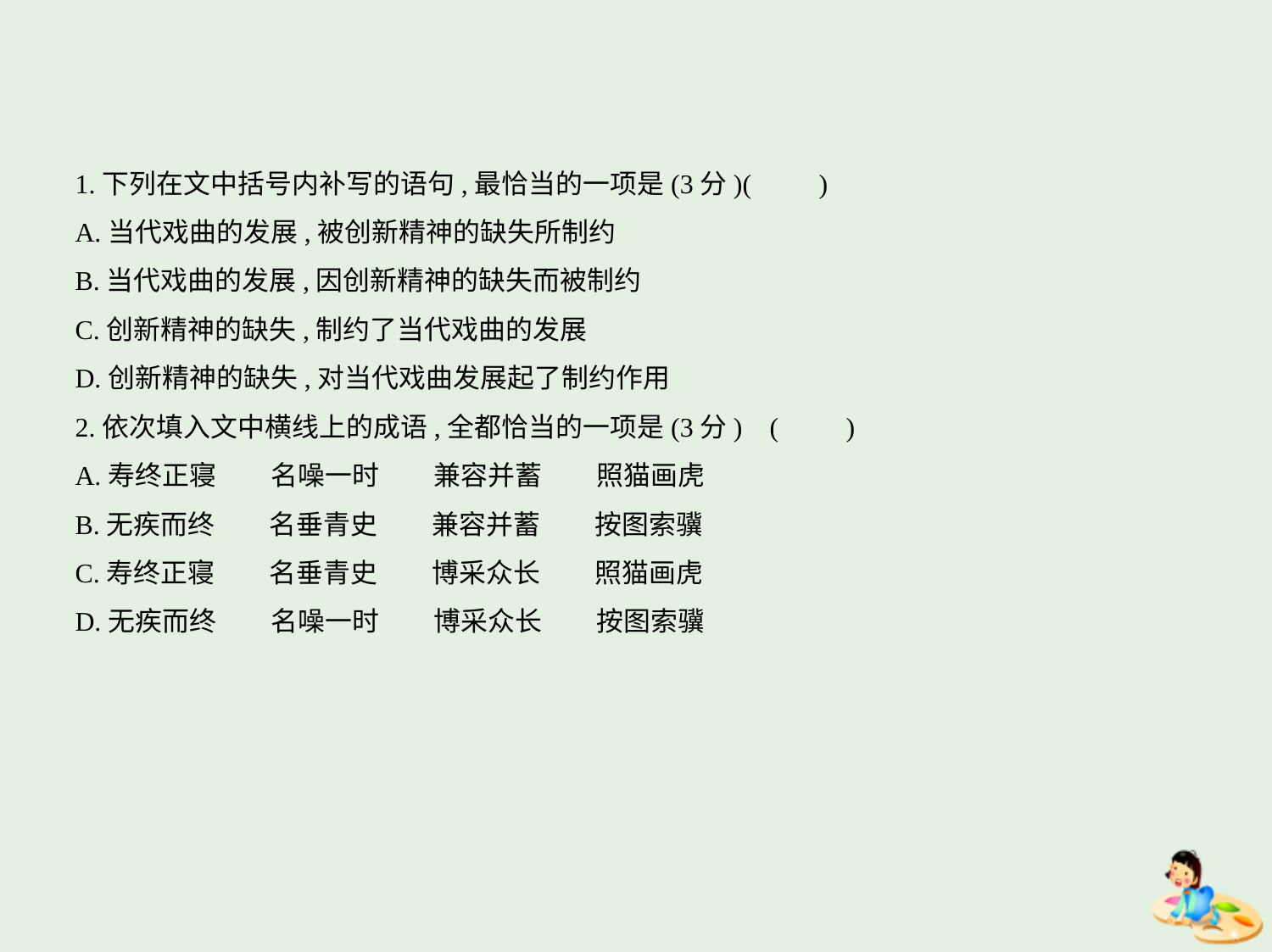

1.下列在文中括号内补写的语句,最恰当的一项是(3分)(　　)
A.当代戏曲的发展,被创新精神的缺失所制约
B.当代戏曲的发展,因创新精神的缺失而被制约
C.创新精神的缺失,制约了当代戏曲的发展
D.创新精神的缺失,对当代戏曲发展起了制约作用
2.依次填入文中横线上的成语,全都恰当的一项是(3分) (　　)
A.寿终正寝　　名噪一时　　兼容并蓄　　照猫画虎
B.无疾而终　　名垂青史　　兼容并蓄　　按图索骥
C.寿终正寝　　名垂青史　　博采众长　　照猫画虎
D.无疾而终　　名噪一时　　博采众长　　按图索骥